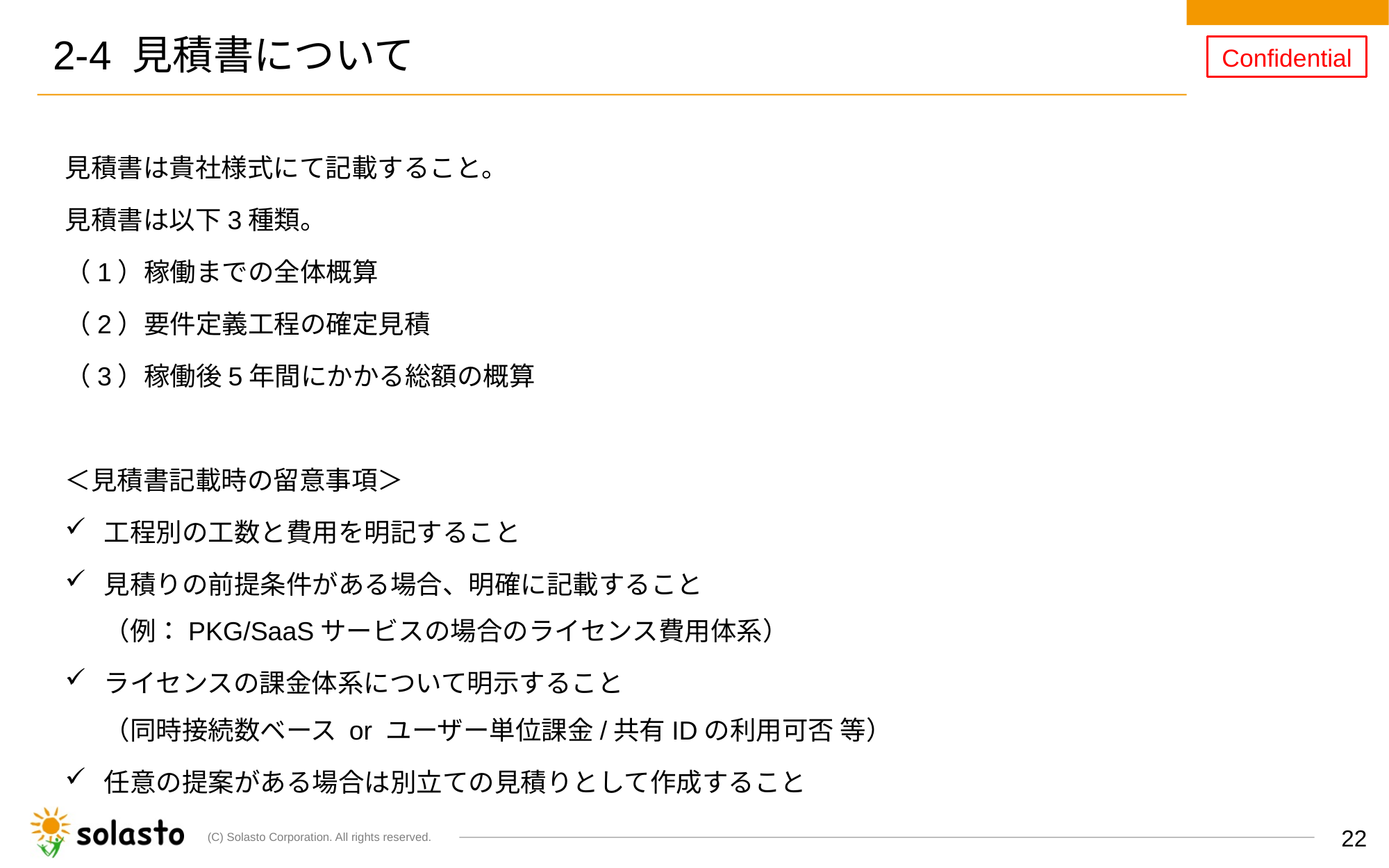

# 2-4 見積書について
見積書は貴社様式にて記載すること。
見積書は以下3種類。
（1）稼働までの全体概算
（2）要件定義工程の確定見積
（3）稼働後5年間にかかる総額の概算

＜見積書記載時の留意事項＞
工程別の工数と費用を明記すること
見積りの前提条件がある場合、明確に記載すること
（例：PKG/SaaSサービスの場合のライセンス費用体系）
ライセンスの課金体系について明示すること
（同時接続数ベース or ユーザー単位課金/共有IDの利用可否 等）
任意の提案がある場合は別立ての見積りとして作成すること